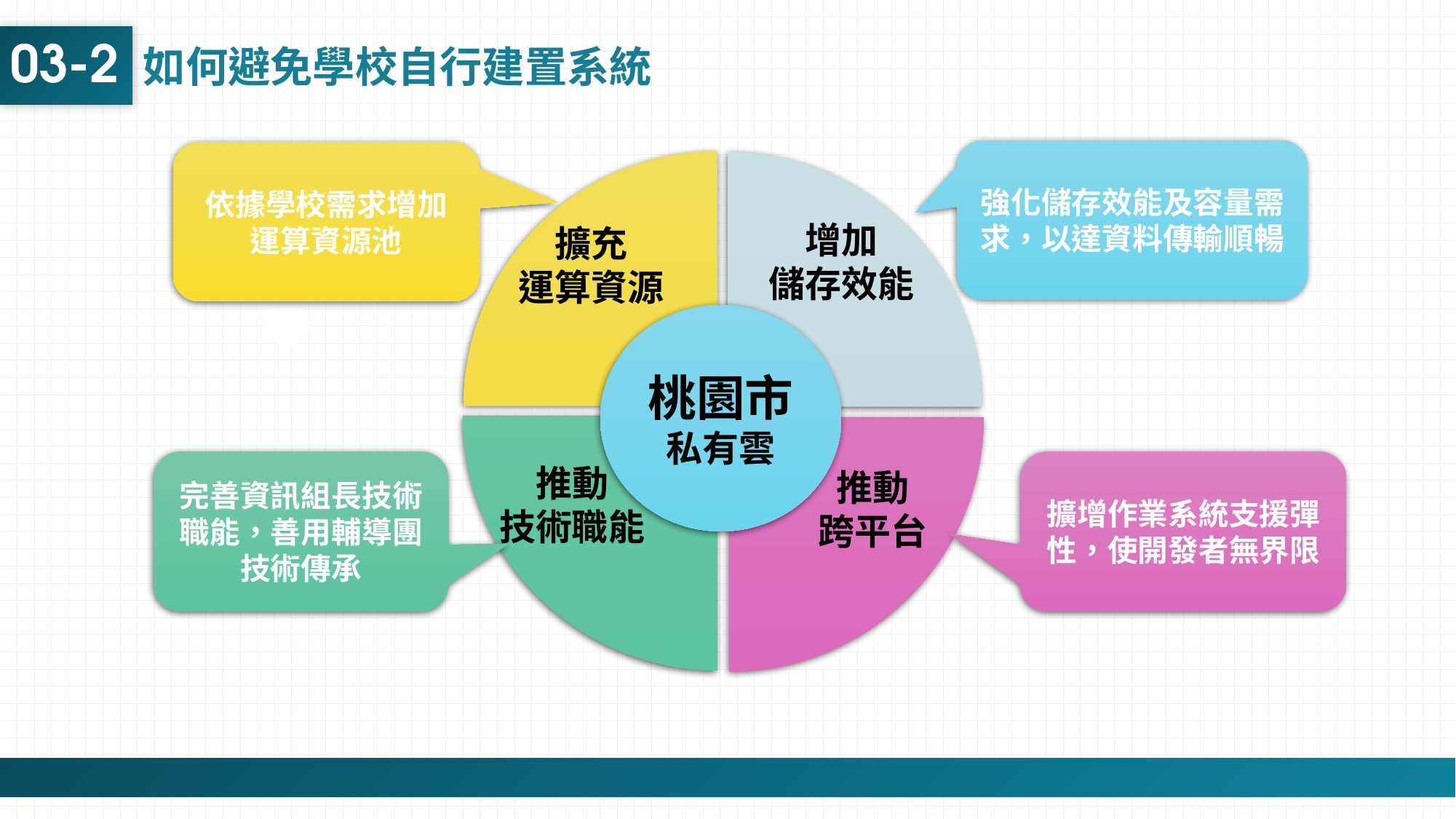

03-2
如何避免學校自行建置系統

強化儲存效能及容量需求，以達資料傳輸順暢
依據學校需求增加運算資源池
增加
儲存效能
擴充
運算資源

桃園市
私有雲
擴增作業系統支援彈性，使開發者無界限
完善資訊組長技術職能，善用輔導團技術傳承
推動
技術職能
推動
跨平台